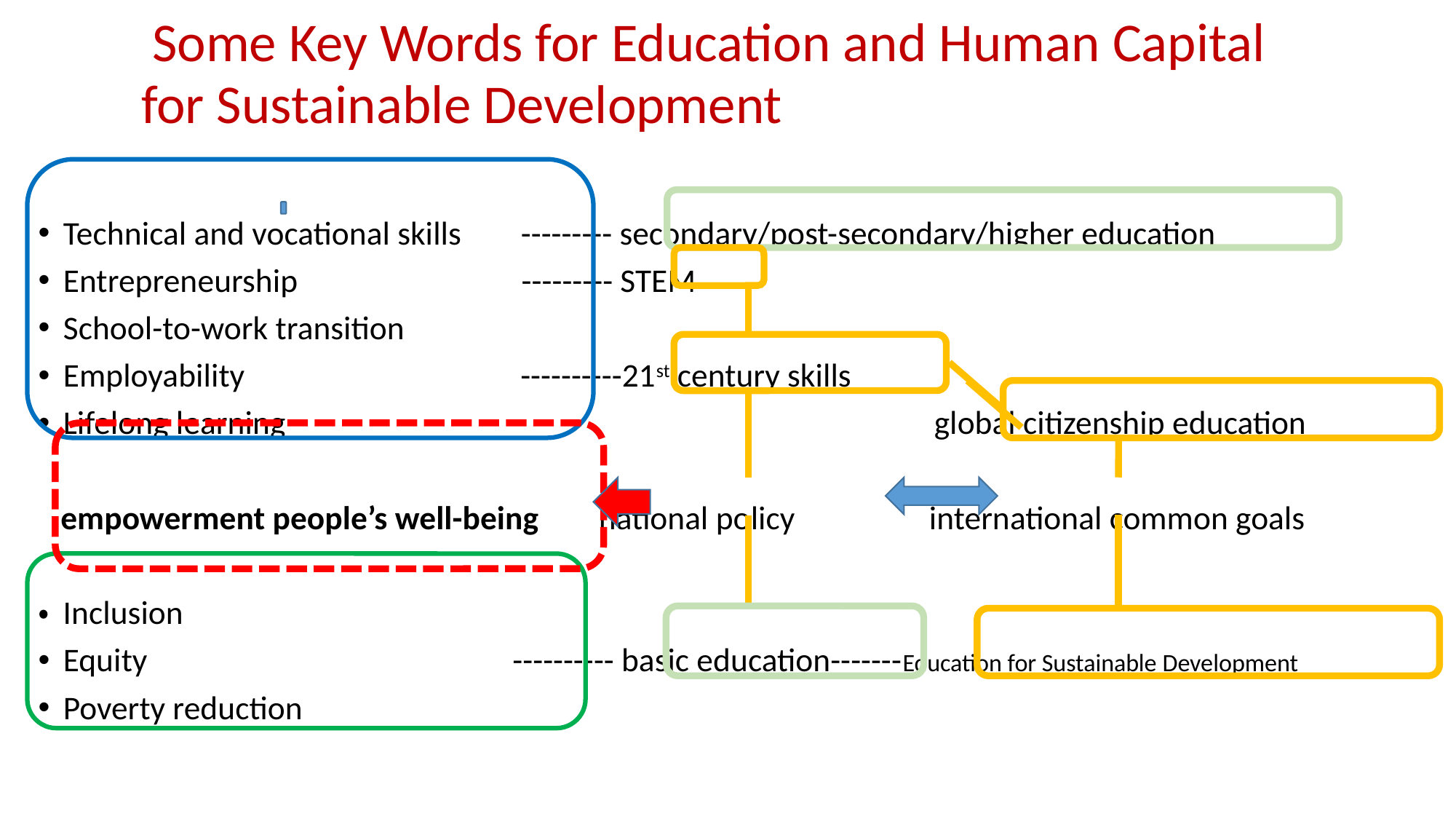

# Some Key Words for Education and Human Capital for Sustainable Development

Technical and vocational skills        --------- secondary/post-secondary/higher education
Entrepreneurship                              --------- STEM
School-to-work transition
Employability                                     ----------21st century skills
Lifelong learning                                                                                       global citizenship education

   empowerment people’s well-being        national policy                  international common goals

・ Inclusion
Equity                                                 ---------- basic education-------Education for Sustainable Development
Poverty reduction